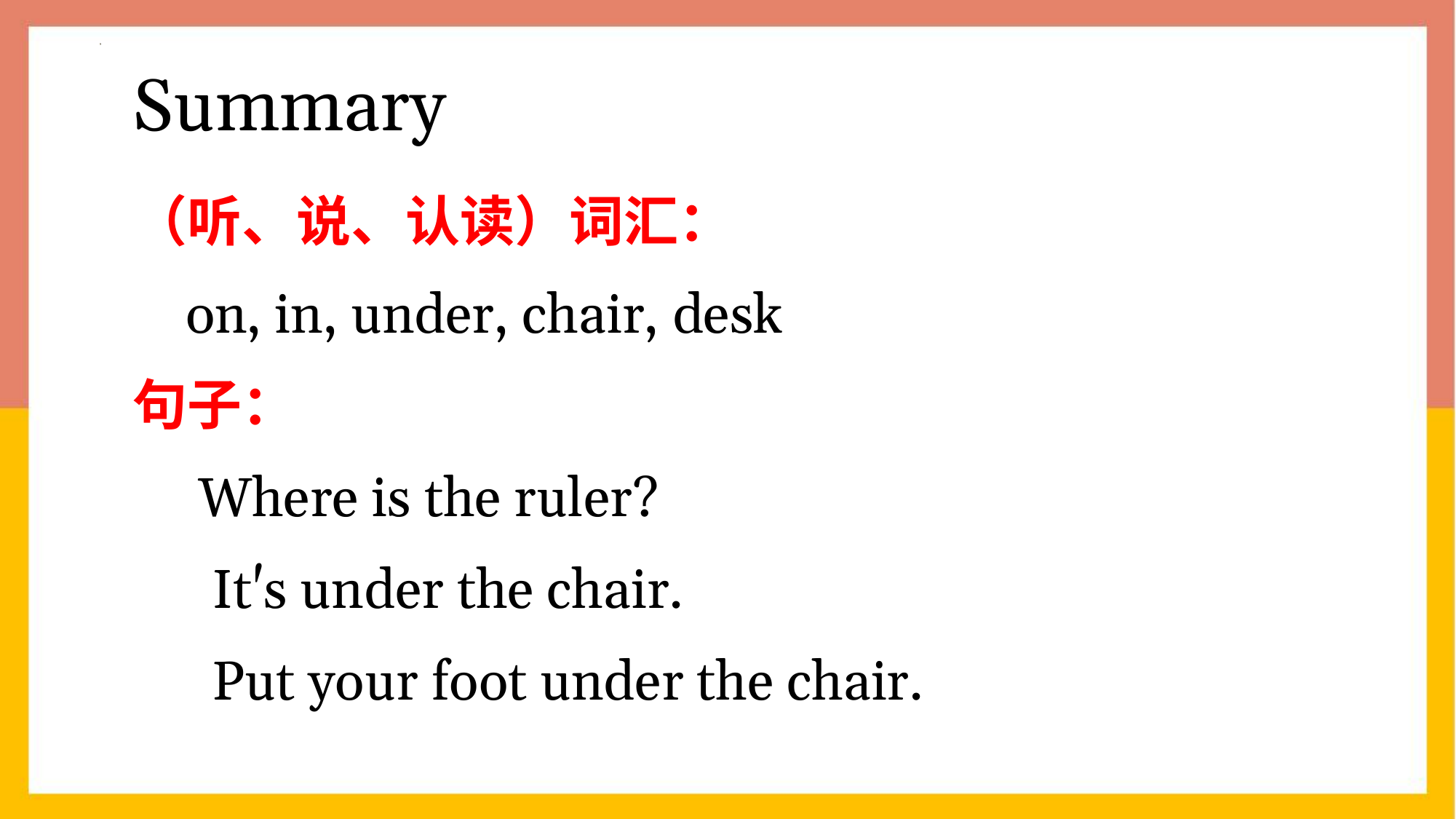

Summary
（听、说、认读）词汇：
    on, in, under, chair, desk
句子：
     Where is the ruler?
      It's under the chair.
      Put your foot under the chair.